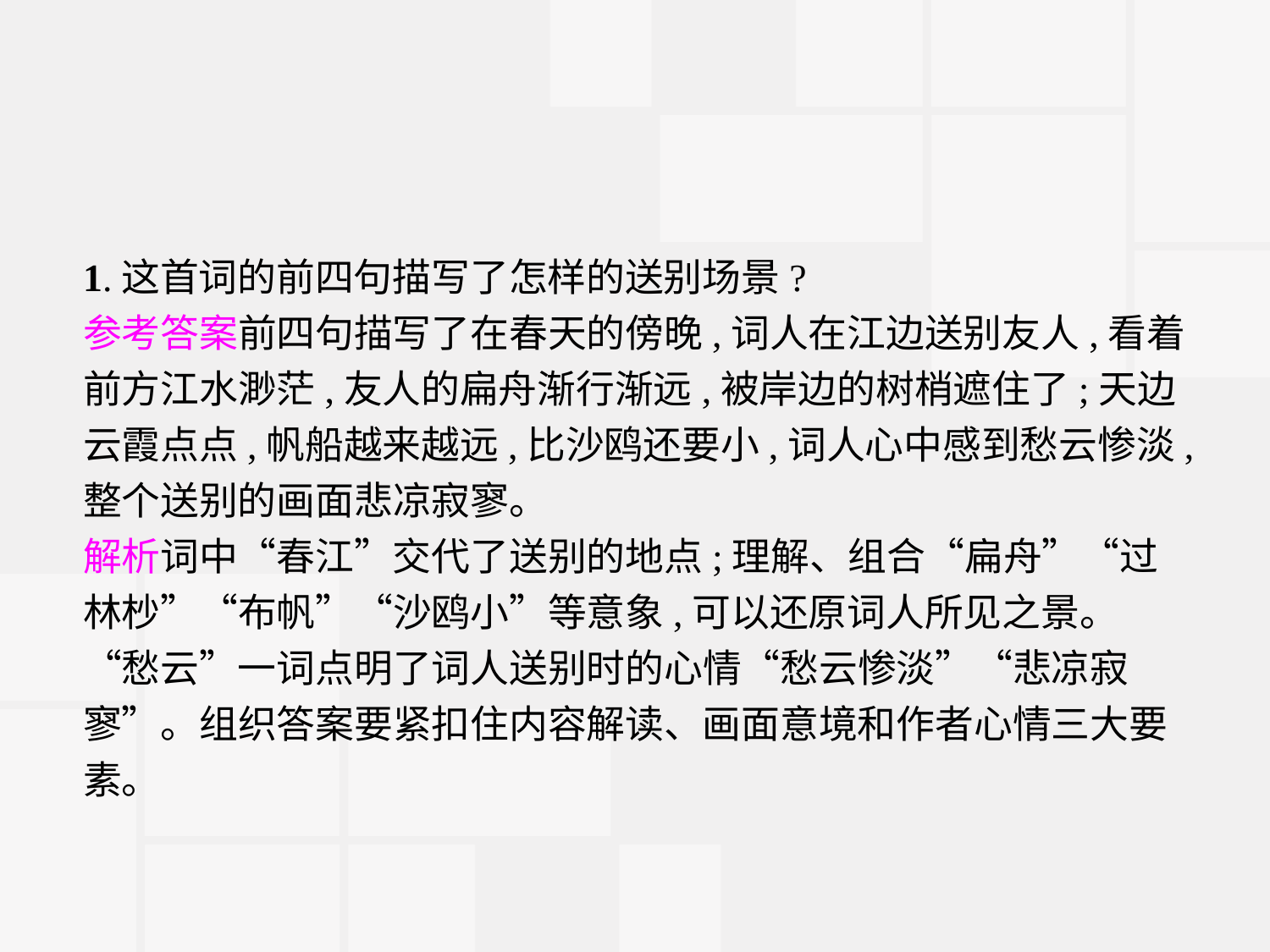

1.这首词的前四句描写了怎样的送别场景?
参考答案前四句描写了在春天的傍晚,词人在江边送别友人,看着前方江水渺茫,友人的扁舟渐行渐远,被岸边的树梢遮住了;天边云霞点点,帆船越来越远,比沙鸥还要小,词人心中感到愁云惨淡,整个送别的画面悲凉寂寥。
解析词中“春江”交代了送别的地点;理解、组合“扁舟”“过林杪”“布帆”“沙鸥小”等意象,可以还原词人所见之景。“愁云”一词点明了词人送别时的心情“愁云惨淡”“悲凉寂寥”。组织答案要紧扣住内容解读、画面意境和作者心情三大要素。